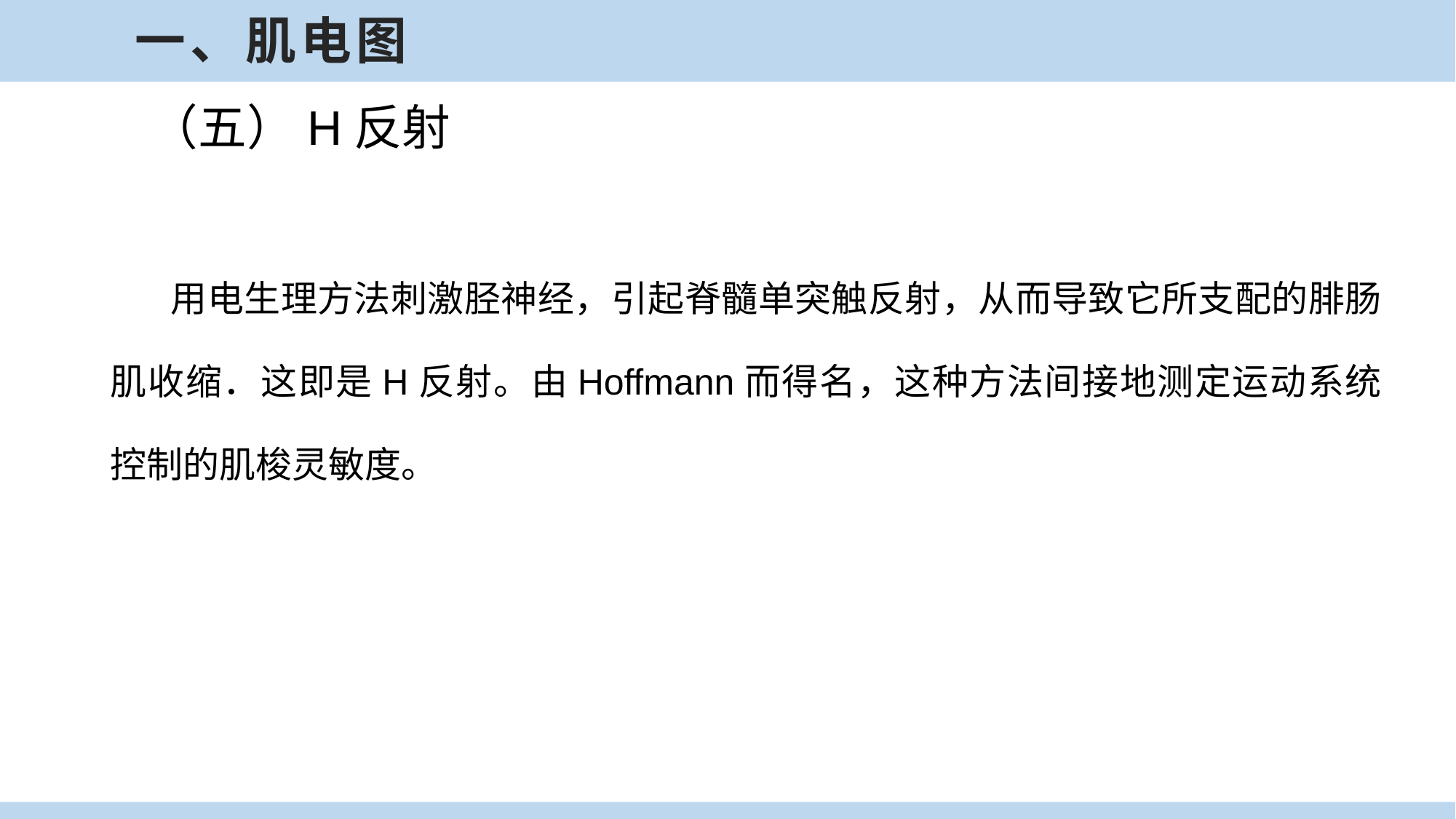

一、肌电图
（五）H反射
用电生理方法刺激胫神经，引起脊髓单突触反射，从而导致它所支配的腓肠肌收缩．这即是H反射。由Hoffmann而得名，这种方法间接地测定运动系统控制的肌梭灵敏度。